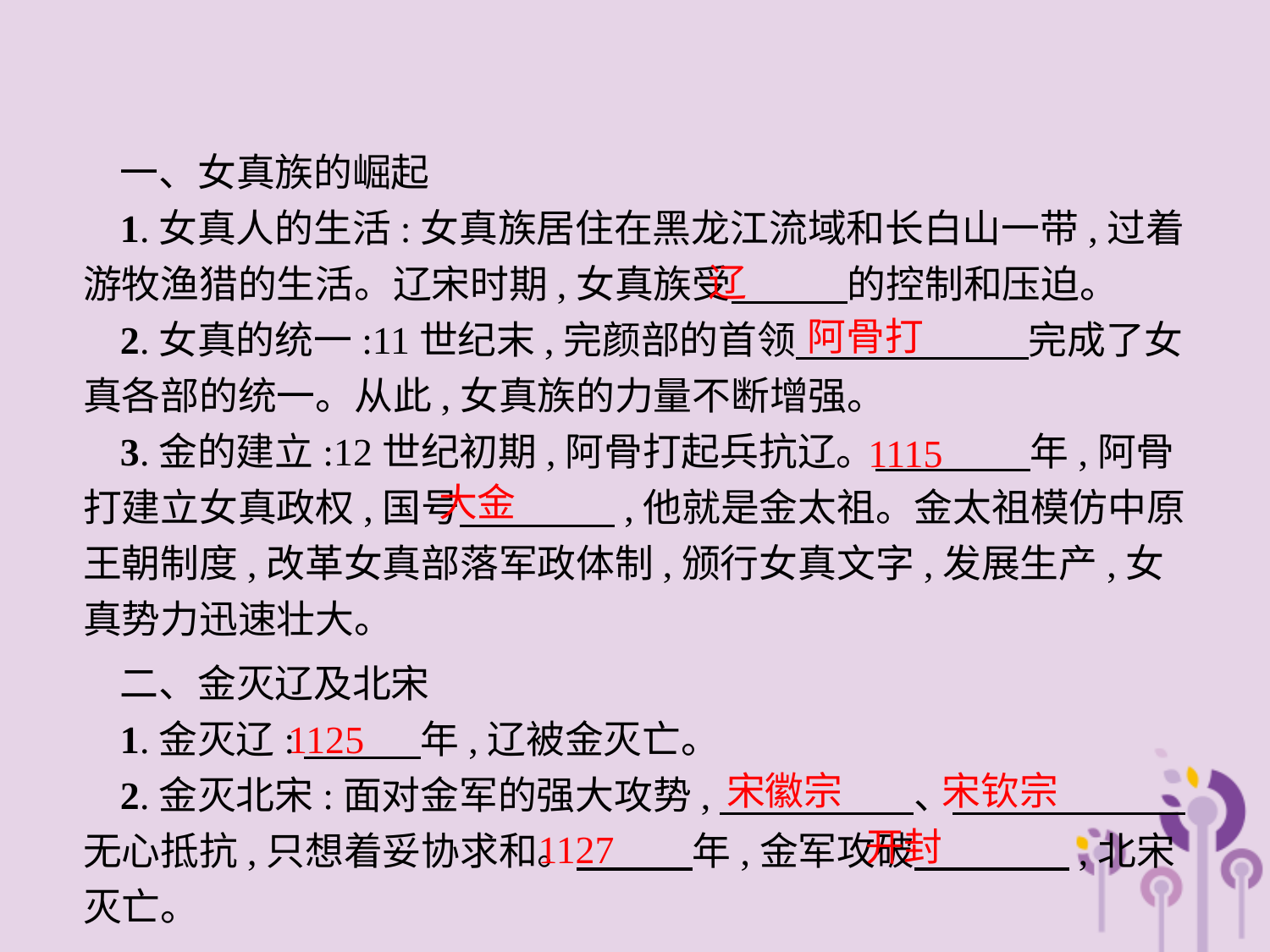

一、女真族的崛起
1.女真人的生活:女真族居住在黑龙江流域和长白山一带,过着游牧渔猎的生活。辽宋时期,女真族受　　　的控制和压迫。
2.女真的统一:11世纪末,完颜部的首领　　　　　　完成了女真各部的统一。从此,女真族的力量不断增强。
3.金的建立:12世纪初期,阿骨打起兵抗辽。　　　　年,阿骨打建立女真政权,国号　　　　,他就是金太祖。金太祖模仿中原王朝制度,改革女真部落军政体制,颁行女真文字,发展生产,女真势力迅速壮大。
辽
阿骨打
1115
大金
二、金灭辽及北宋
1.金灭辽:　　　年,辽被金灭亡。
2.金灭北宋:面对金军的强大攻势,　　　　　、　　　　　　无心抵抗,只想着妥协求和。　　　年,金军攻破　　　　,北宋灭亡。
1125
宋徽宗　       宋钦宗
开封
1127